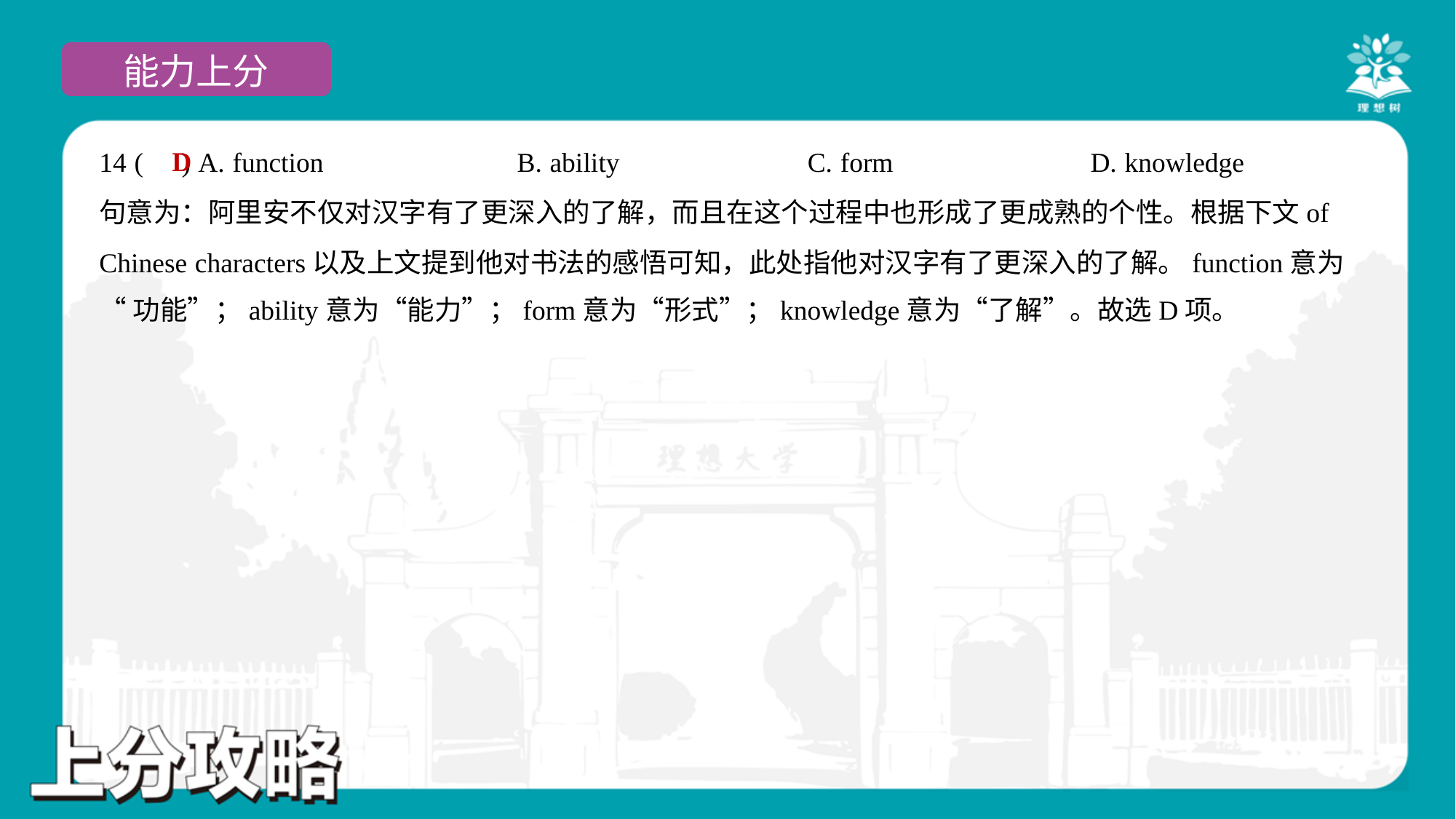

D
14 (     ) A. function	B. ability	C. form	D. knowledge
句意为：阿里安不仅对汉字有了更深入的了解，而且在这个过程中也形成了更成熟的个性。根据下文of
Chinese characters以及上文提到他对书法的感悟可知，此处指他对汉字有了更深入的了解。function意为
“功能”；ability意为“能力”；form意为“形式”；knowledge意为“了解”。故选D项。